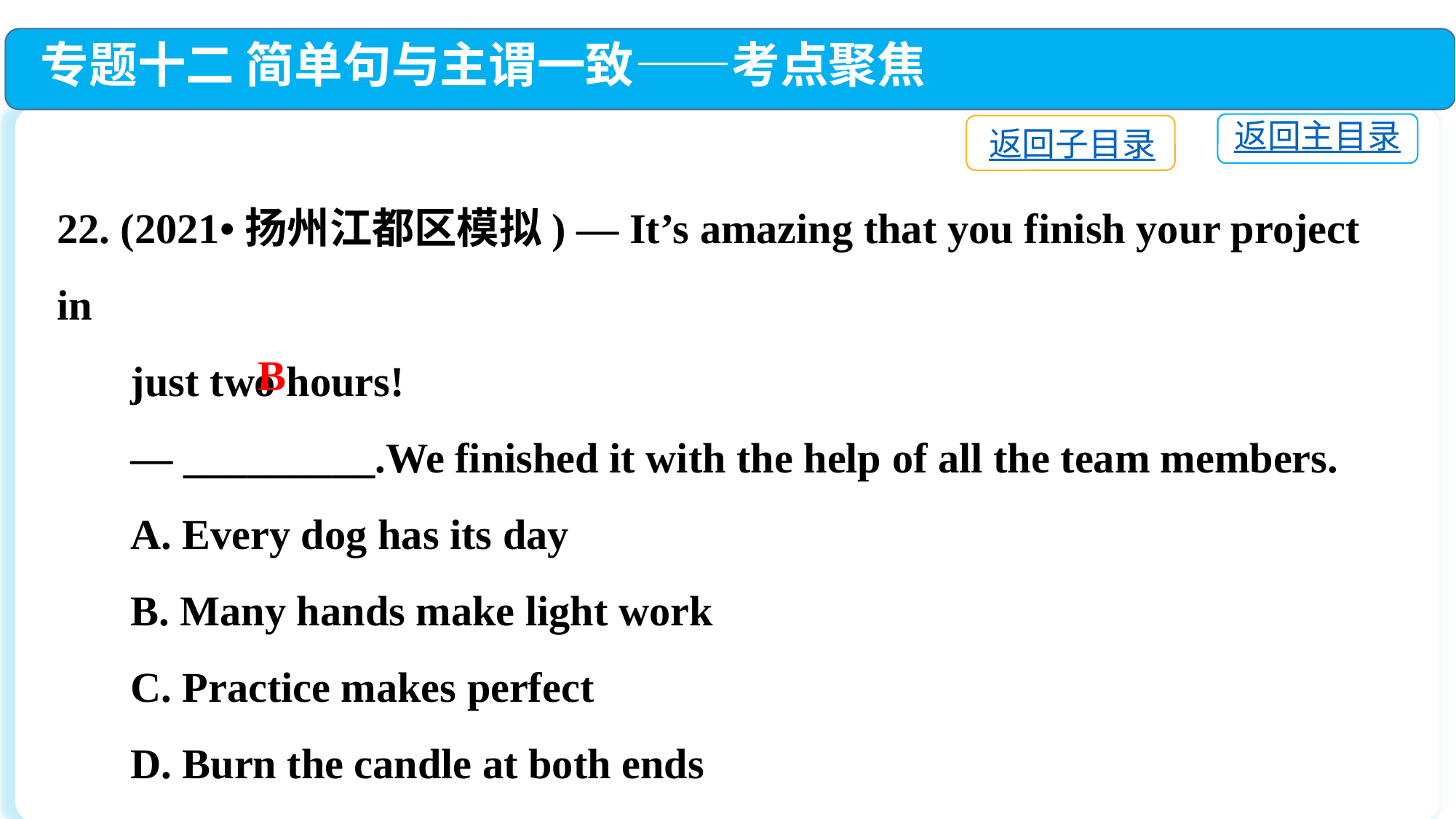

专题十二 简单句与主谓一致——考点聚焦

返回主目录

返回子目录
22. (2021•扬州江都区模拟) — It’s amazing that you finish your project in
       just two hours!
       — _________.We finished it with the help of all the team members.
       A. Every dog has its day
       B. Many hands make light work
       C. Practice makes perfect
       D. Burn the candle at both ends
B